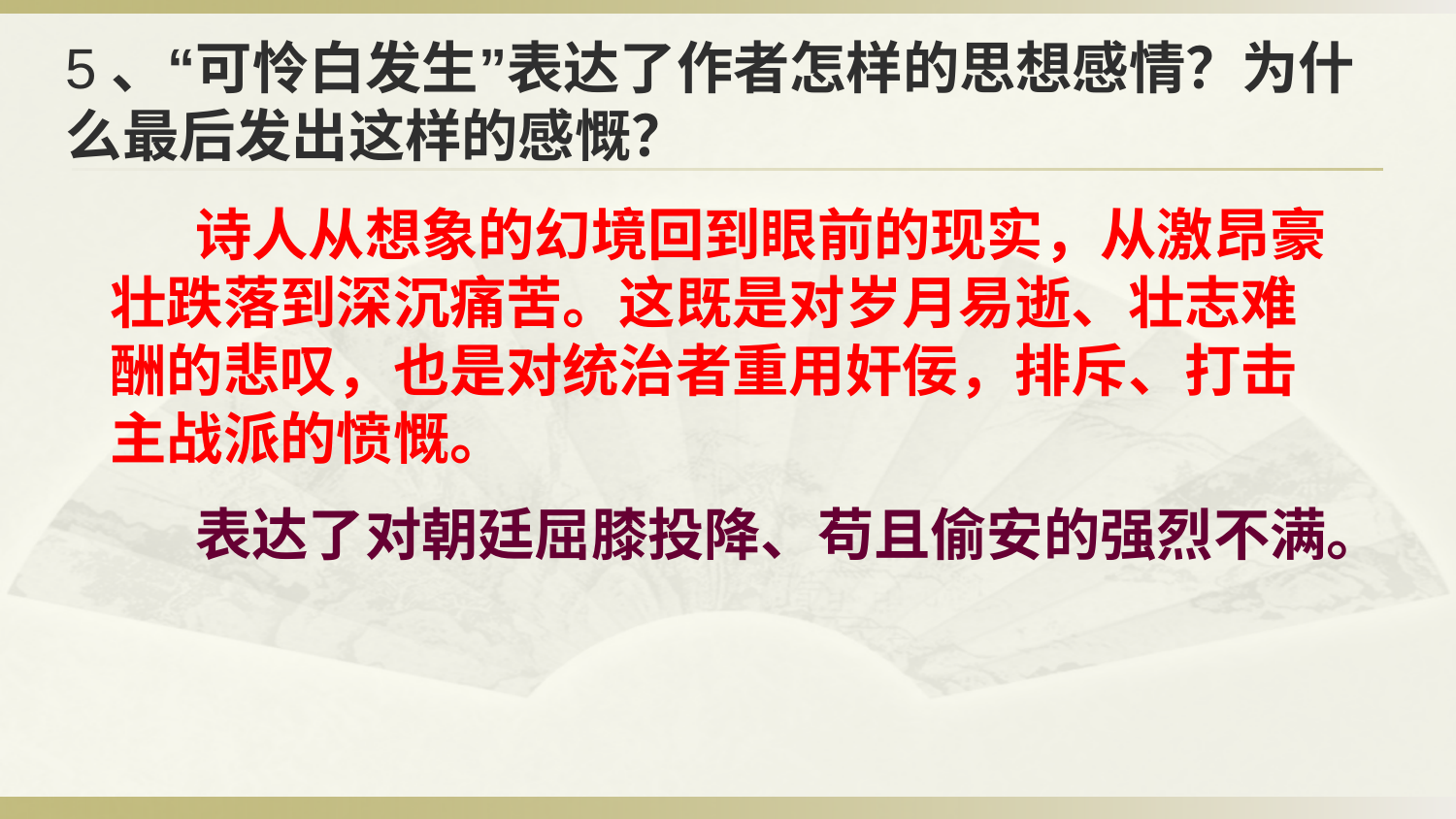

# 5、“可怜白发生”表达了作者怎样的思想感情？为什么最后发出这样的感慨？
        诗人从想象的幻境回到眼前的现实，从激昂豪壮跌落到深沉痛苦。这既是对岁月易逝、壮志难酬的悲叹，也是对统治者重用奸佞，排斥、打击主战派的愤慨。
        表达了对朝廷屈膝投降、苟且偷安的强烈不满。